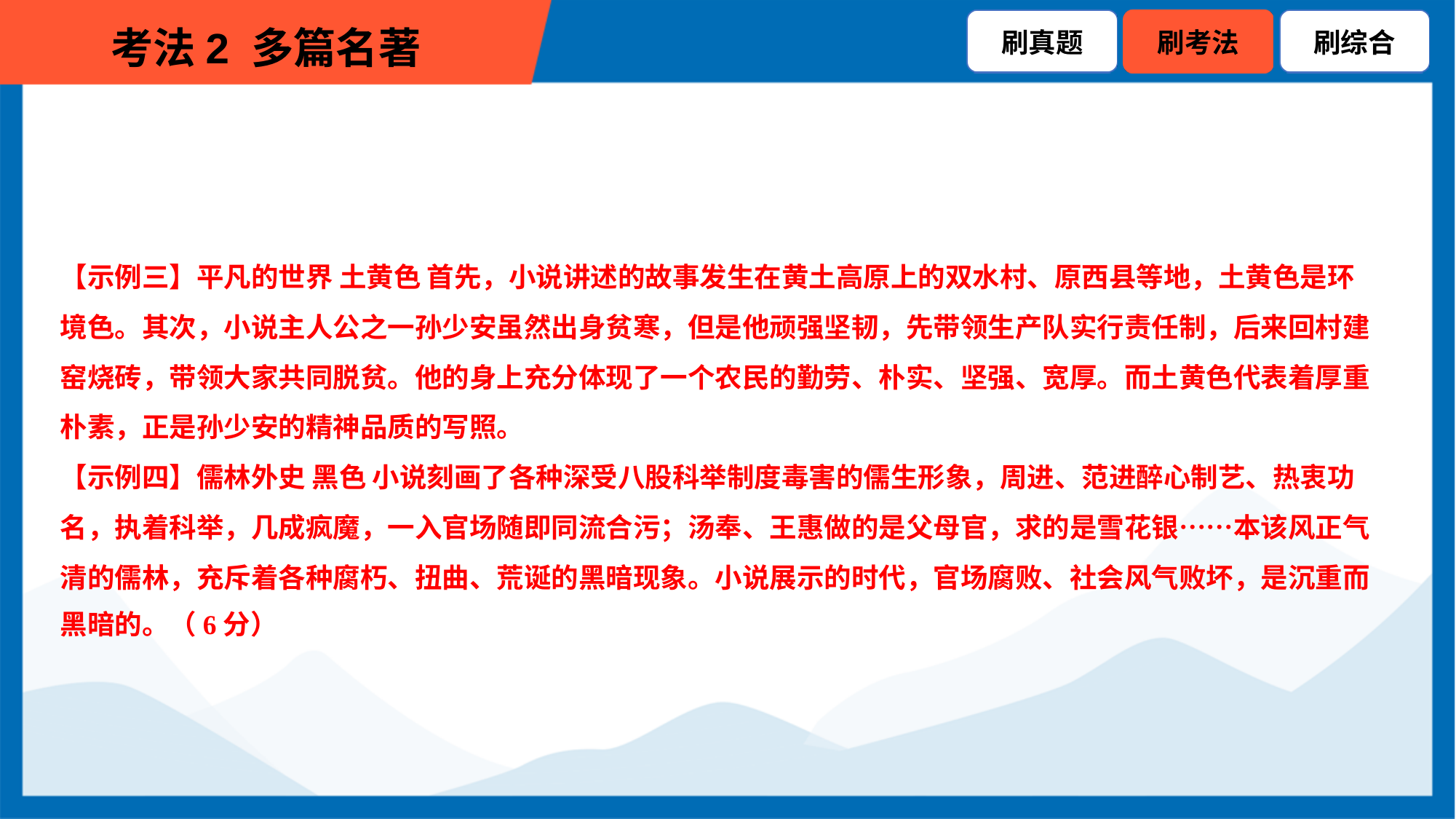

【示例三】平凡的世界 土黄色 首先，小说讲述的故事发生在黄土高原上的双水村、原西县等地，土黄色是环
境色。其次，小说主人公之一孙少安虽然出身贫寒，但是他顽强坚韧，先带领生产队实行责任制，后来回村建
窑烧砖，带领大家共同脱贫。他的身上充分体现了一个农民的勤劳、朴实、坚强、宽厚。而土黄色代表着厚重
朴素，正是孙少安的精神品质的写照。
【示例四】儒林外史 黑色 小说刻画了各种深受八股科举制度毒害的儒生形象，周进、范进醉心制艺、热衷功
名，执着科举，几成疯魔，一入官场随即同流合污；汤奉、王惠做的是父母官，求的是雪花银……本该风正气
清的儒林，充斥着各种腐朽、扭曲、荒诞的黑暗现象。小说展示的时代，官场腐败、社会风气败坏，是沉重而
黑暗的。（6分）